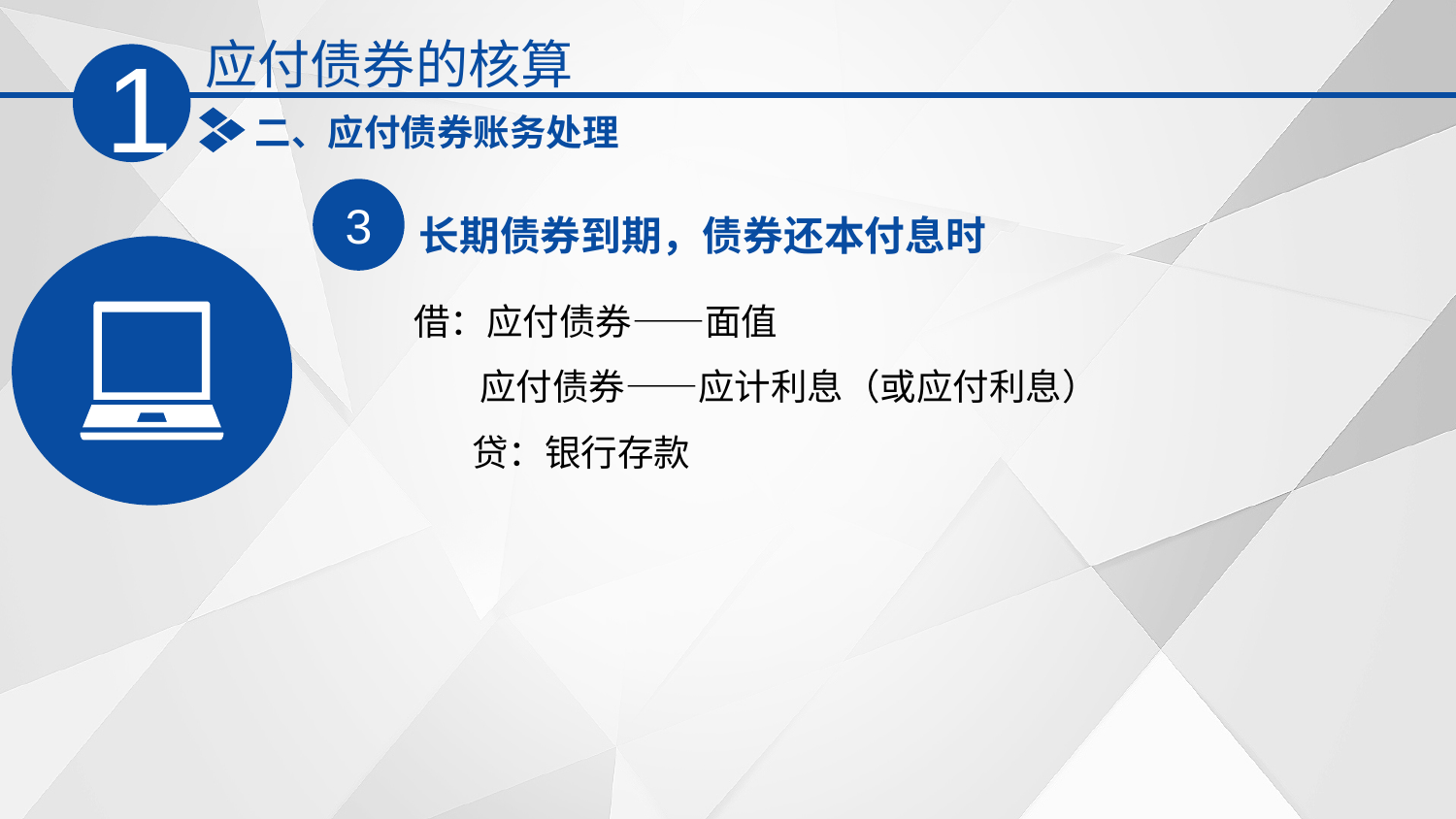

应付债券的核算
1

二、应付债券账务处理

3
长期债券到期，债券还本付息时

借：应付债券——面值
       应付债券——应计利息（或应付利息）
      贷：银行存款